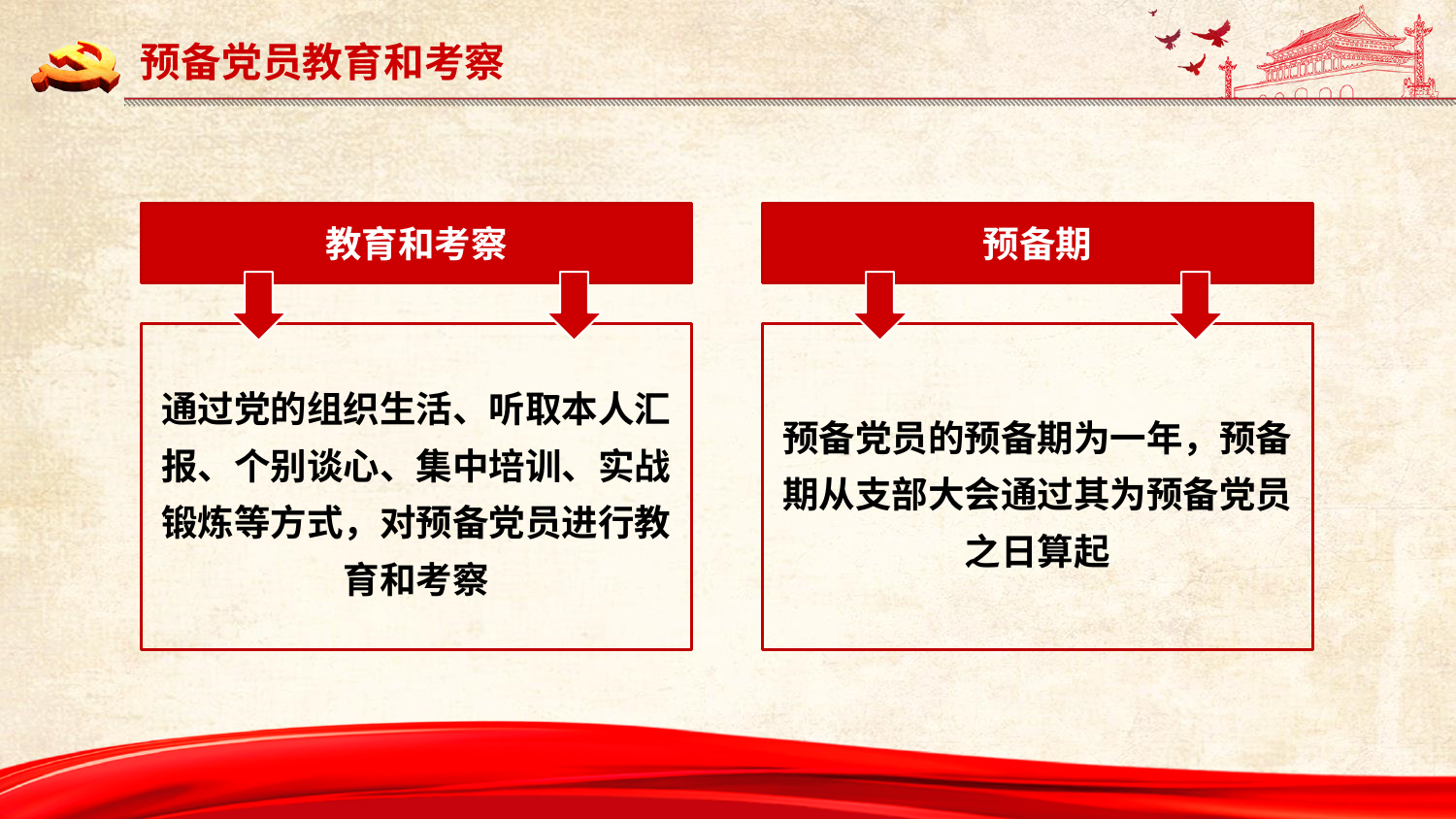

预备党员教育和考察
教育和考察
预备期

通过党的组织生活、听取本人汇报、个别谈心、集中培训、实战锻炼等方式，对预备党员进行教育和考察
预备党员的预备期为一年，预备期从支部大会通过其为预备党员之日算起